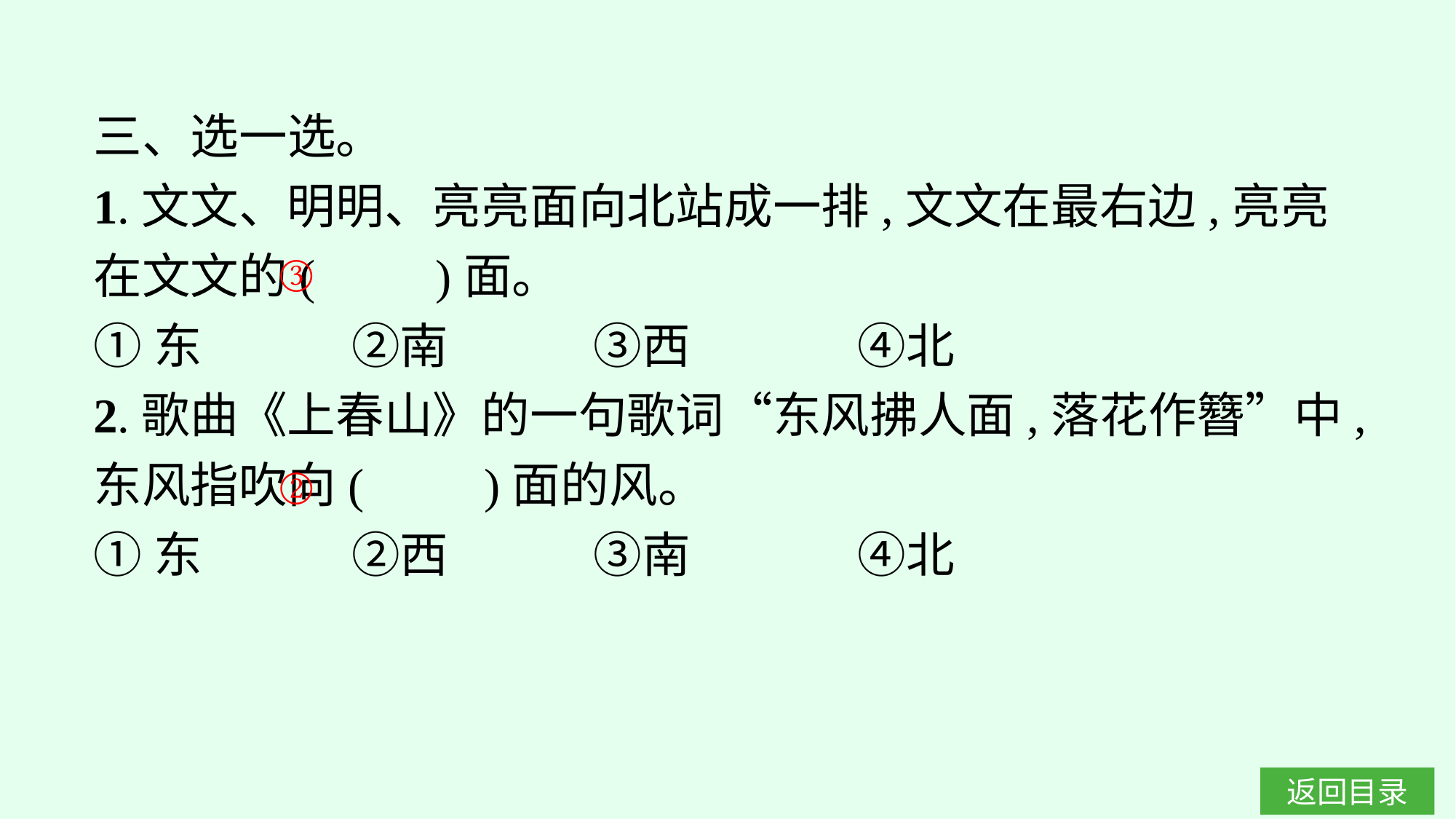

三、选一选。
1.文文、明明、亮亮面向北站成一排,文文在最右边,亮亮在文文的(　　)面。
①东		②南		③西		④北
2.歌曲《上春山》的一句歌词“东风拂人面,落花作簪”中,东风指吹向(　　)面的风。
①东		②西		③南		④北
③
②